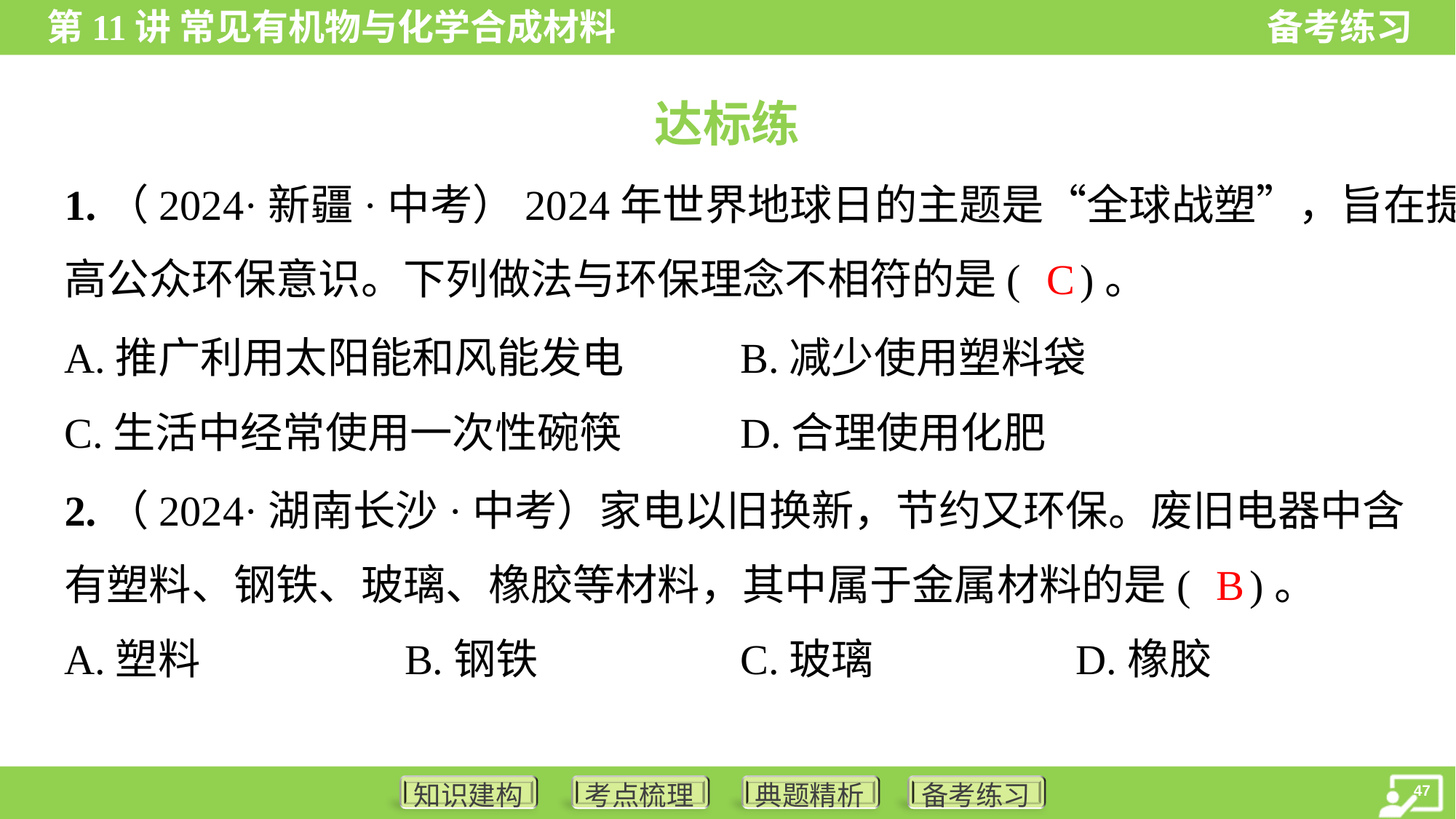

达标练
1.（2024·新疆·中考）2024年世界地球日的主题是“全球战塑”，旨在提
高公众环保意识。下列做法与环保理念不相符的是(     )。
C
A.推广利用太阳能和风能发电	B.减少使用塑料袋
C.生活中经常使用一次性碗筷	D.合理使用化肥
2.（2024·湖南长沙·中考）家电以旧换新，节约又环保。废旧电器中含
有塑料、钢铁、玻璃、橡胶等材料，其中属于金属材料的是(     )。
B
A.塑料	B.钢铁	C.玻璃	D.橡胶